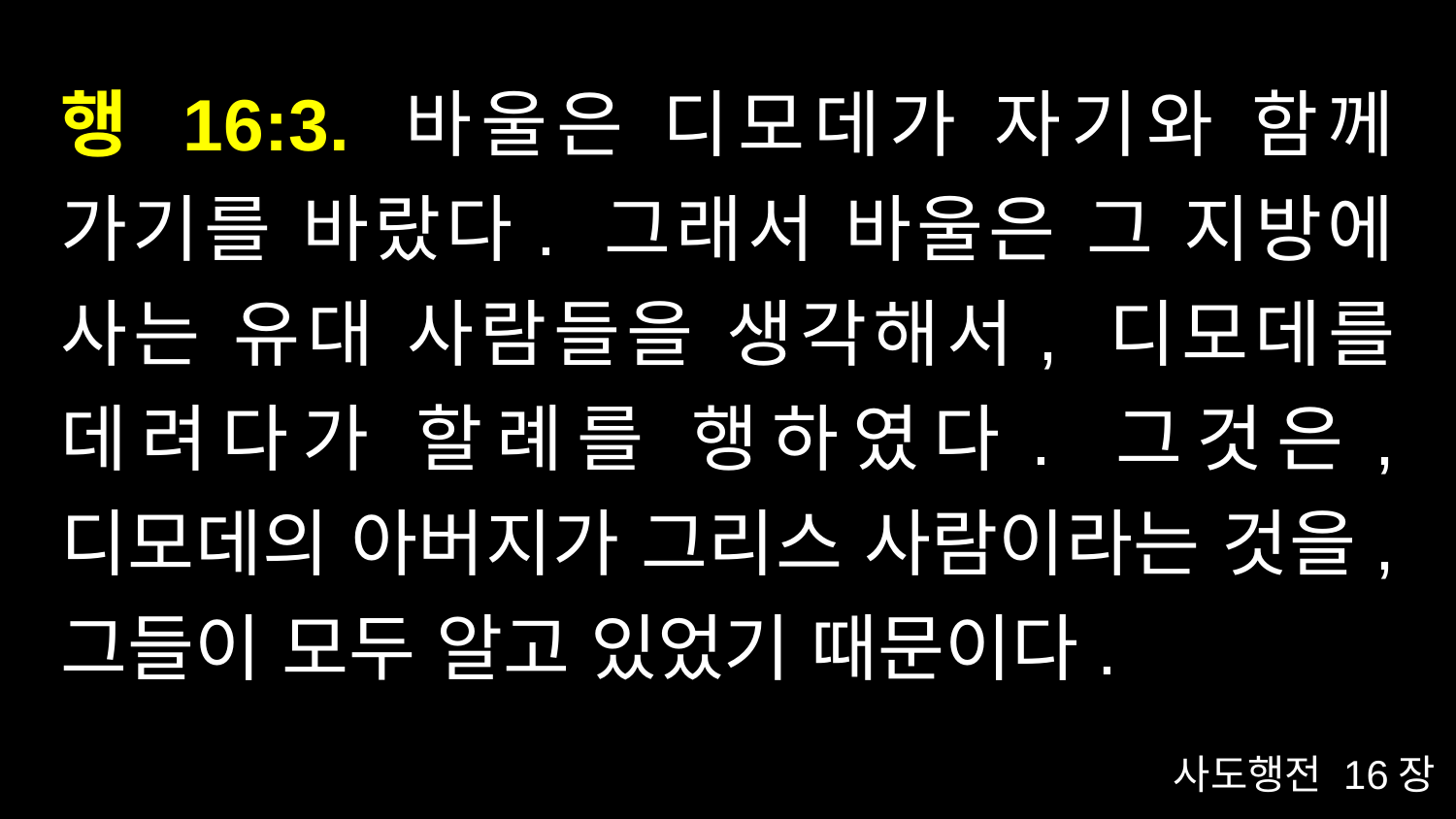

# 행 16:3. 바울은 디모데가 자기와 함께 가기를 바랐다. 그래서 바울은 그 지방에 사는 유대 사람들을 생각해서, 디모데를 데려다가 할례를 행하였다. 그것은, 디모데의 아버지가 그리스 사람이라는 것을, 그들이 모두 알고 있었기 때문이다.
사도행전 16장